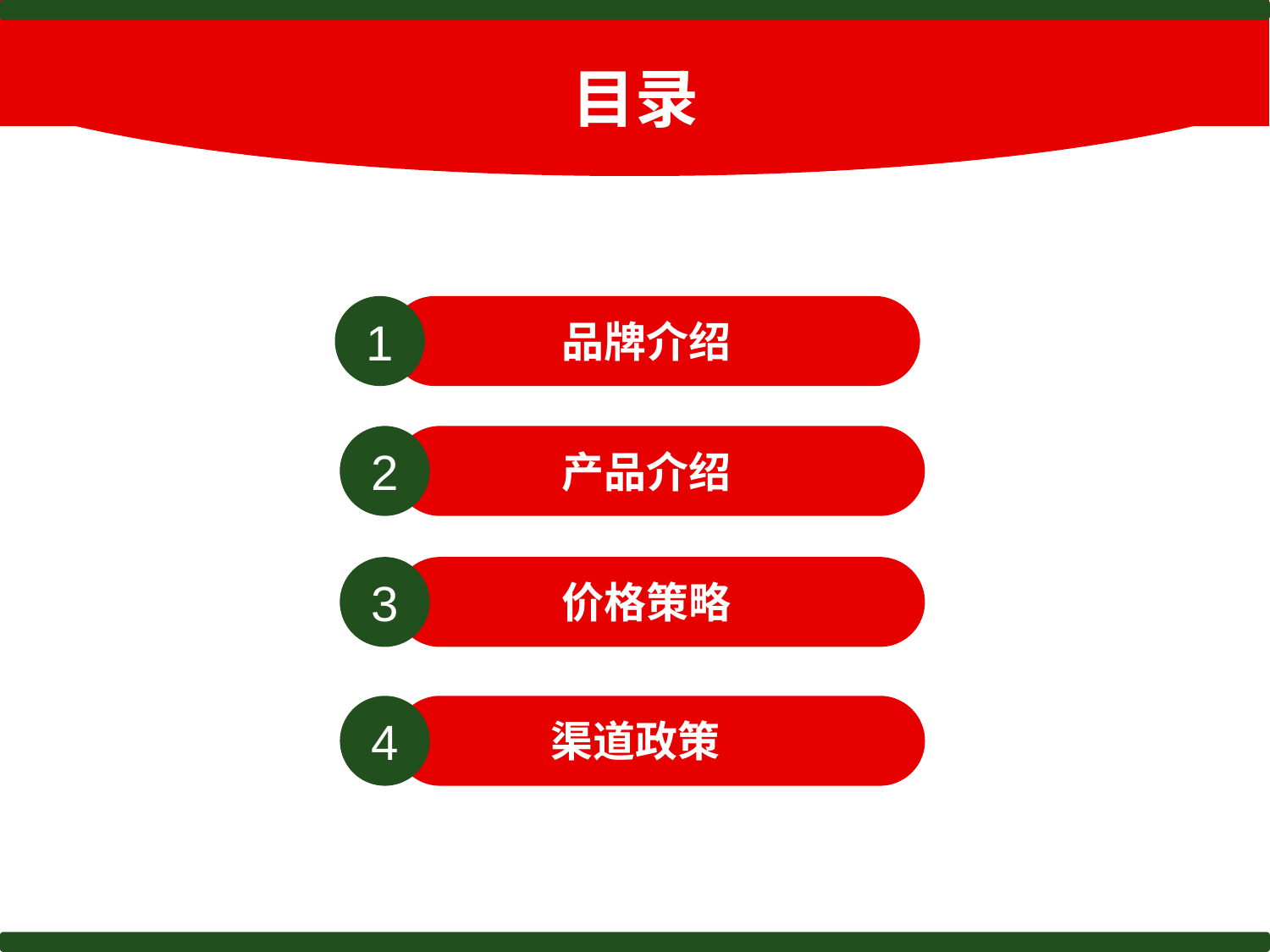

# 目录
1

品牌介绍
2

产品介绍
3

价格策略
4

渠道政策